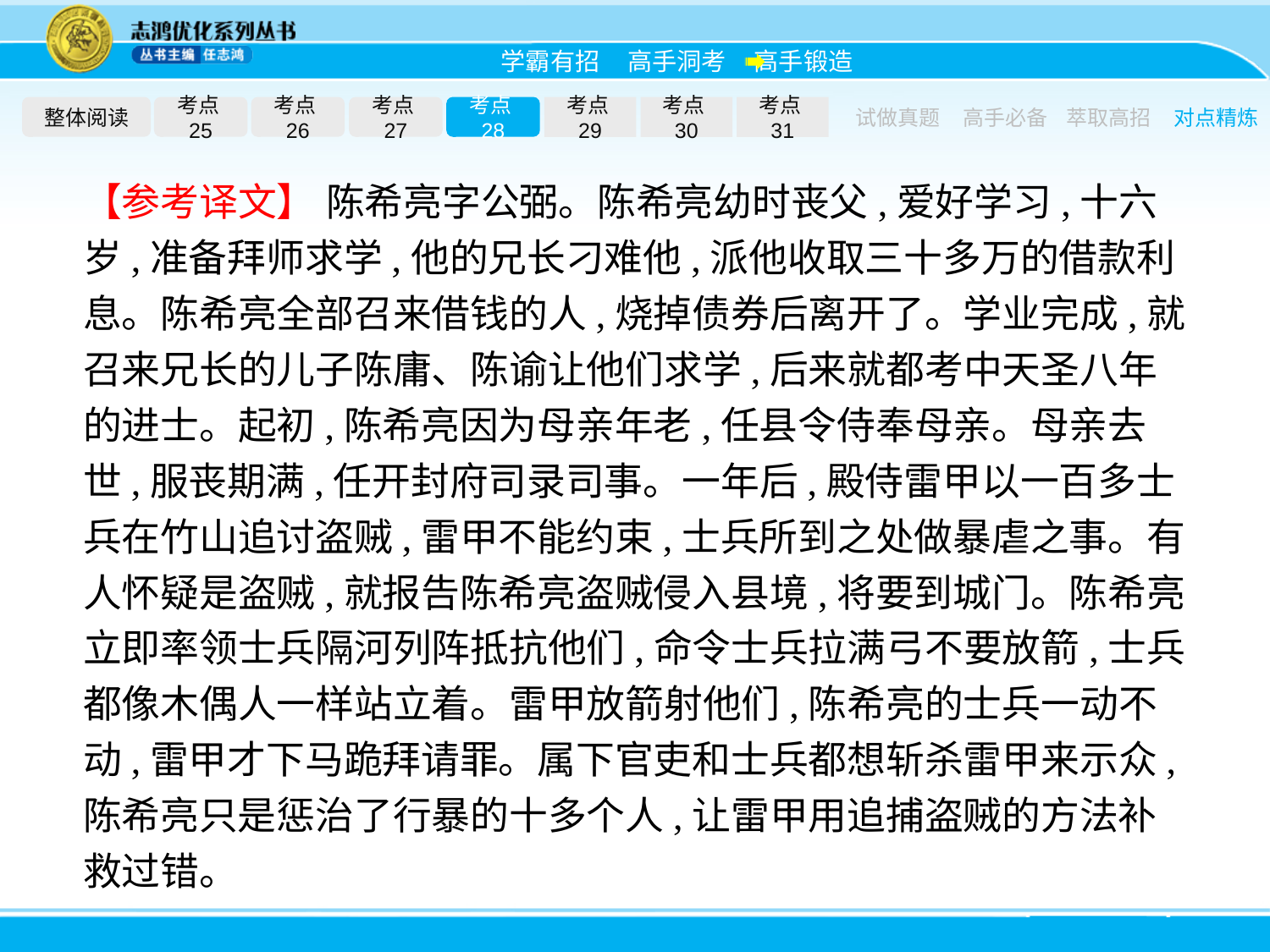

整体阅读
考点25
考点26
考点27
考点28
考点29
考点30
考点31
试做真题
高手必备
萃取高招
对点精炼
【参考译文】 陈希亮字公弼。陈希亮幼时丧父,爱好学习,十六岁,准备拜师求学,他的兄长刁难他,派他收取三十多万的借款利息。陈希亮全部召来借钱的人,烧掉债券后离开了。学业完成,就召来兄长的儿子陈庸、陈谕让他们求学,后来就都考中天圣八年的进士。起初,陈希亮因为母亲年老,任县令侍奉母亲。母亲去世,服丧期满,任开封府司录司事。一年后,殿侍雷甲以一百多士兵在竹山追讨盗贼,雷甲不能约束,士兵所到之处做暴虐之事。有人怀疑是盗贼,就报告陈希亮盗贼侵入县境,将要到城门。陈希亮立即率领士兵隔河列阵抵抗他们,命令士兵拉满弓不要放箭,士兵都像木偶人一样站立着。雷甲放箭射他们,陈希亮的士兵一动不动,雷甲才下马跪拜请罪。属下官吏和士兵都想斩杀雷甲来示众,陈希亮只是惩治了行暴的十多个人,让雷甲用追捕盗贼的方法补救过错。